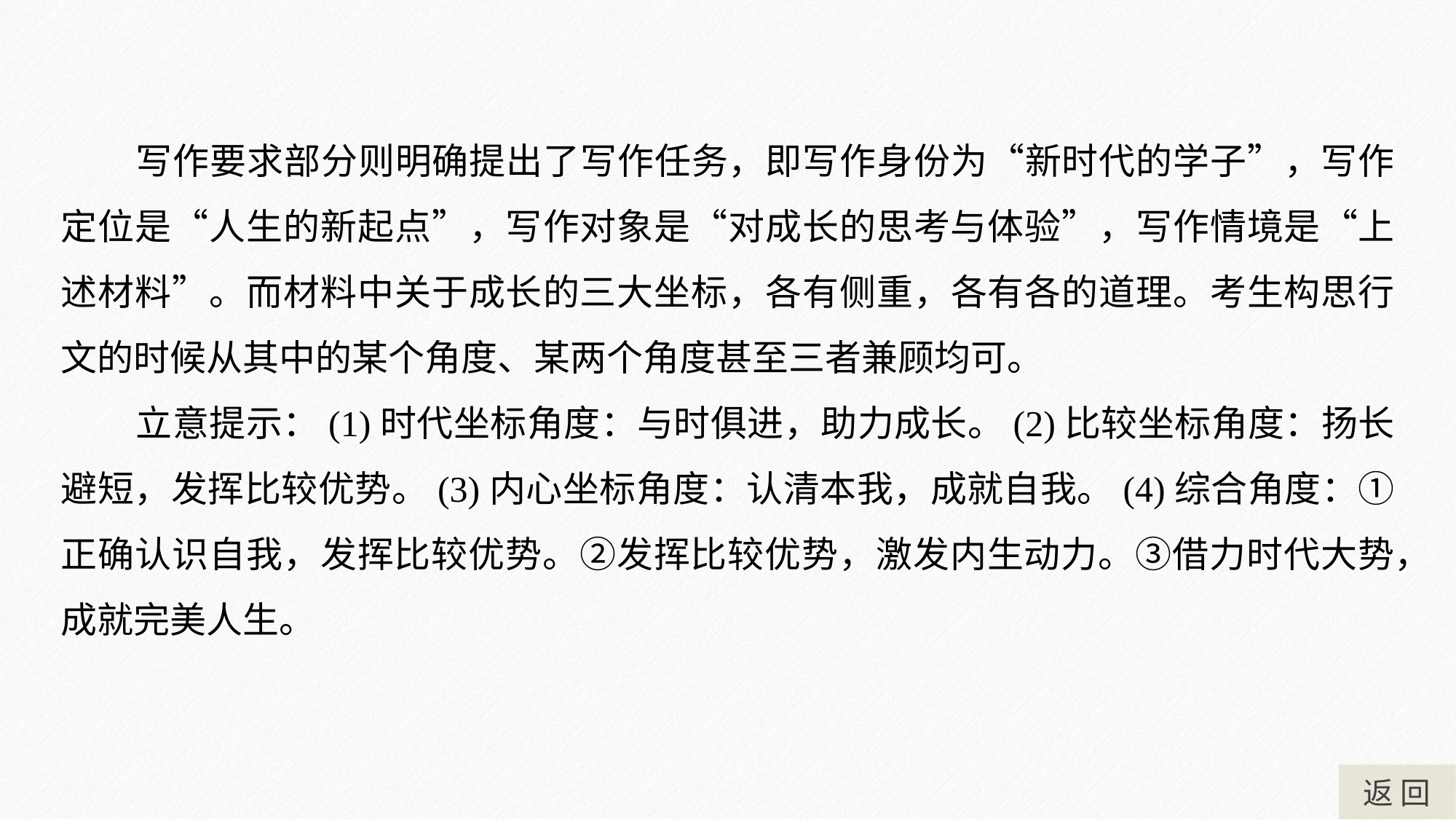

写作要求部分则明确提出了写作任务，即写作身份为“新时代的学子”，写作定位是“人生的新起点”，写作对象是“对成长的思考与体验”，写作情境是“上述材料”。而材料中关于成长的三大坐标，各有侧重，各有各的道理。考生构思行文的时候从其中的某个角度、某两个角度甚至三者兼顾均可。
立意提示：(1)时代坐标角度：与时俱进，助力成长。(2)比较坐标角度：扬长避短，发挥比较优势。(3)内心坐标角度：认清本我，成就自我。(4)综合角度：①正确认识自我，发挥比较优势。②发挥比较优势，激发内生动力。③借力时代大势，成就完美人生。
返 回